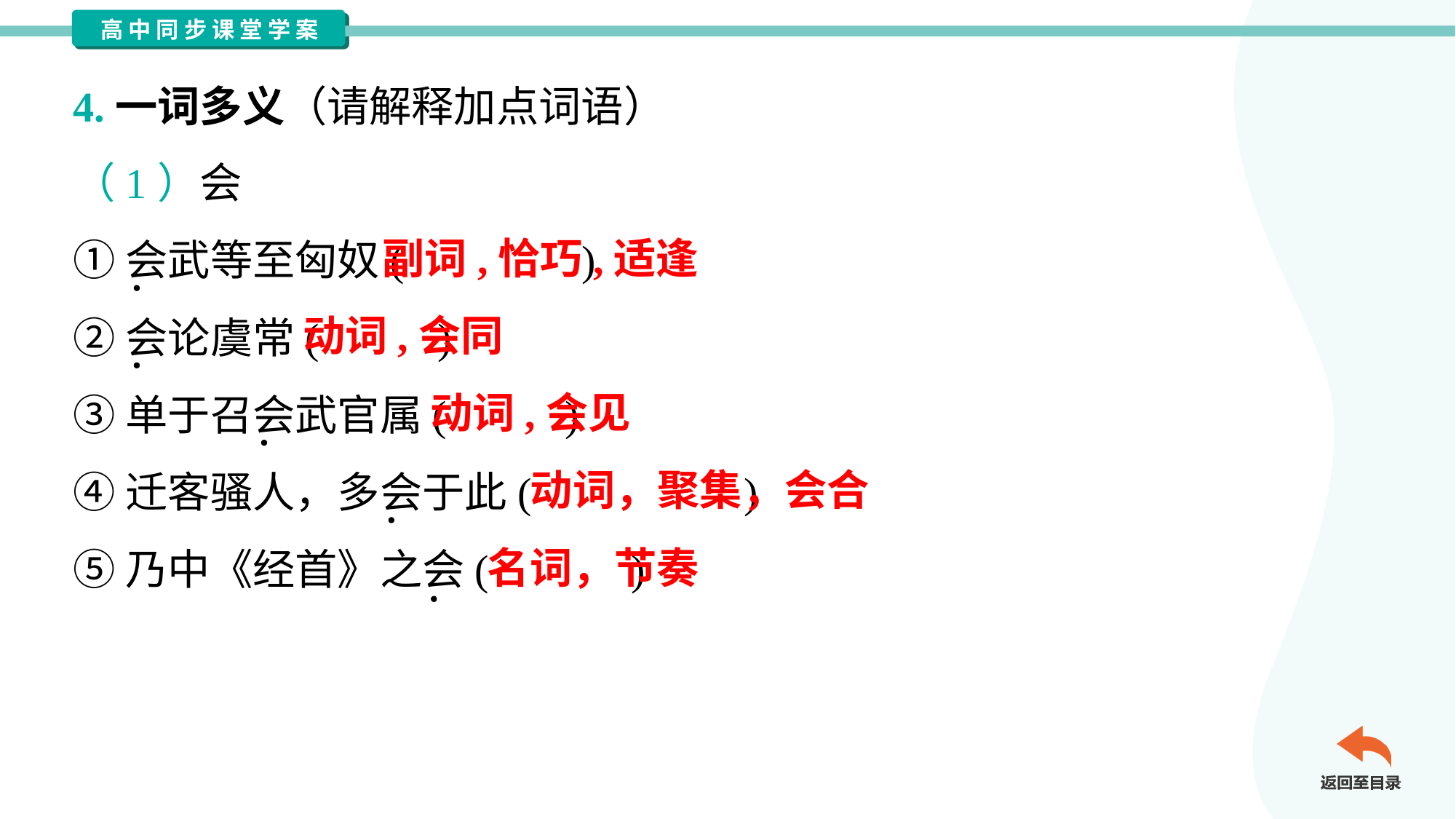

4.一词多义（请解释加点词语）
（1）会
①会武等至匈奴(               )
②会论虞常(          )
③单于召会武官属(          )
④迁客骚人，多会于此(                  )
⑤乃中《经首》之会(            )
副词,恰巧,适逢
动词,会同

动词,会见

动词，聚集，会合

名词，节奏